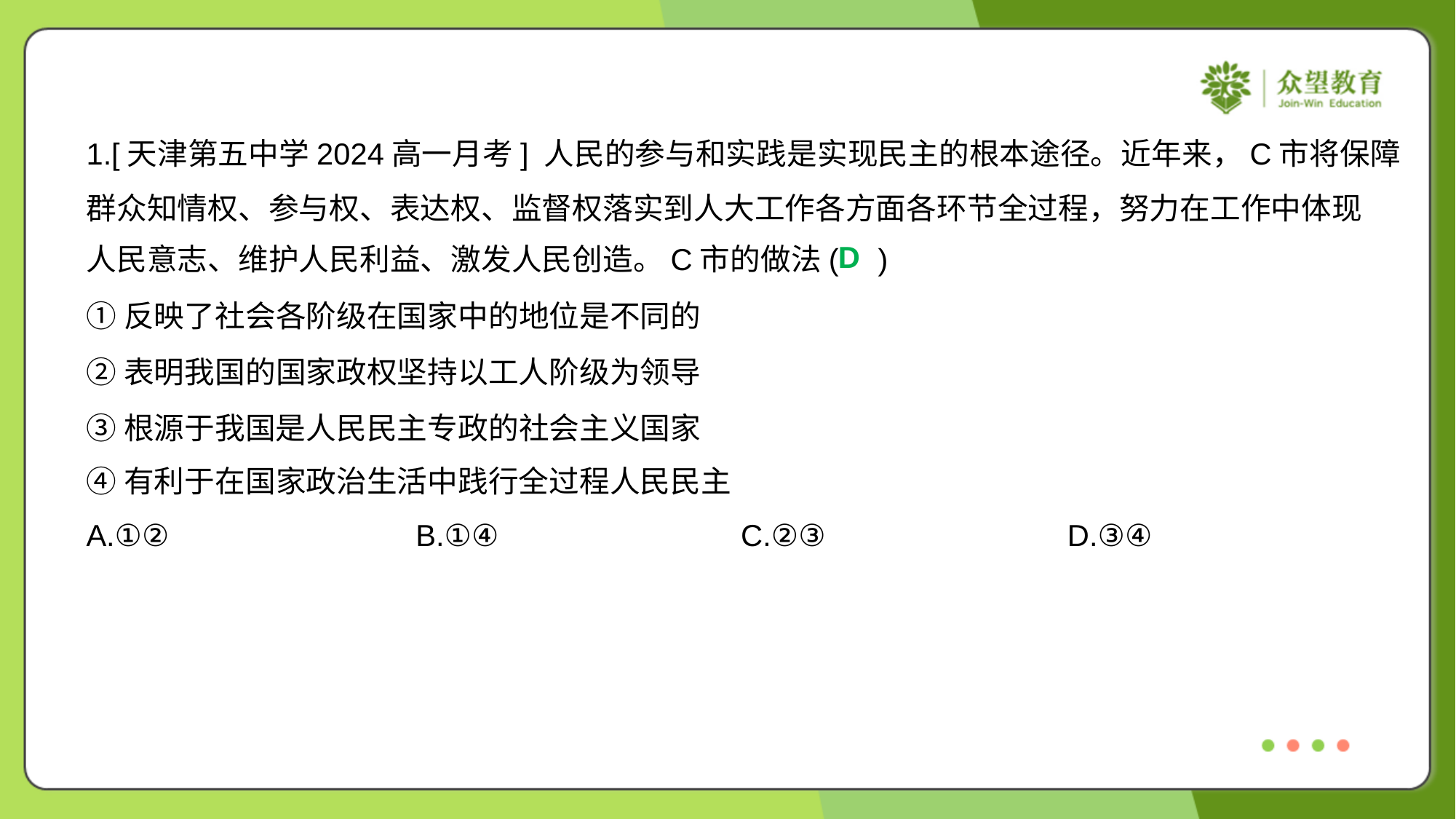

1.[天津第五中学2024高一月考] 人民的参与和实践是实现民主的根本途径。近年来，C市将保障
群众知情权、参与权、表达权、监督权落实到人大工作各方面各环节全过程，努力在工作中体现
人民意志、维护人民利益、激发人民创造。C市的做法(     )
D
①反映了社会各阶级在国家中的地位是不同的
②表明我国的国家政权坚持以工人阶级为领导
③根源于我国是人民民主专政的社会主义国家
④有利于在国家政治生活中践行全过程人民民主
A.①②	B.①④	C.②③	D.③④